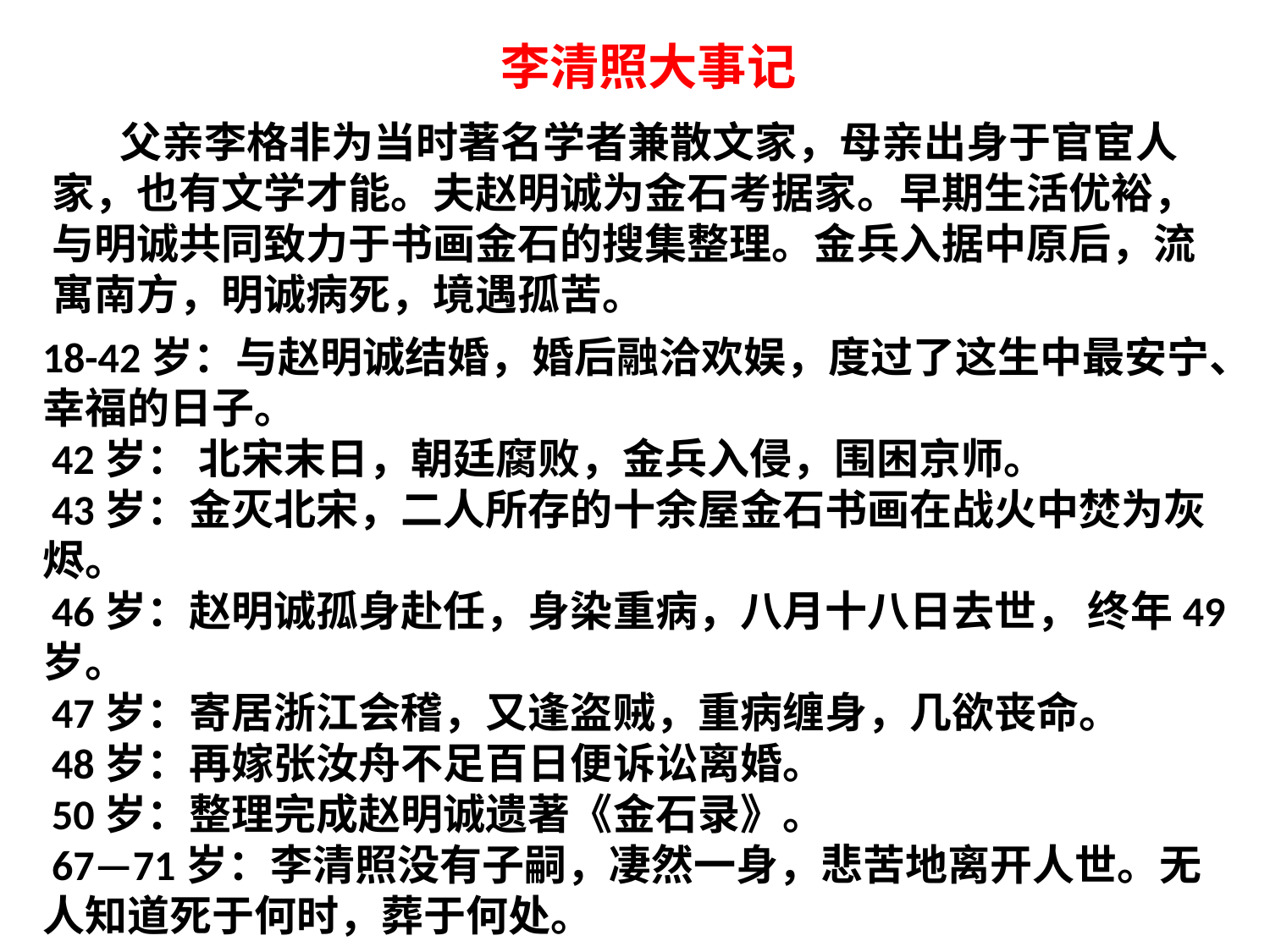

李清照大事记
      父亲李格非为当时著名学者兼散文家，母亲出身于官宦人家，也有文学才能。夫赵明诚为金石考据家。早期生活优裕，与明诚共同致力于书画金石的搜集整理。金兵入据中原后，流寓南方，明诚病死，境遇孤苦。
18-42岁：与赵明诚结婚，婚后融洽欢娱，度过了这生中最安宁、幸福的日子。
 42岁： 北宋末日，朝廷腐败，金兵入侵，围困京师。
 43岁：金灭北宋，二人所存的十余屋金石书画在战火中焚为灰烬。
 46岁：赵明诚孤身赴任，身染重病，八月十八日去世， 终年49岁。
 47岁：寄居浙江会稽，又逢盗贼，重病缠身，几欲丧命。
 48岁：再嫁张汝舟不足百日便诉讼离婚。
 50岁：整理完成赵明诚遗著《金石录》。
 67—71岁：李清照没有子嗣，凄然一身，悲苦地离开人世。无人知道死于何时，葬于何处。